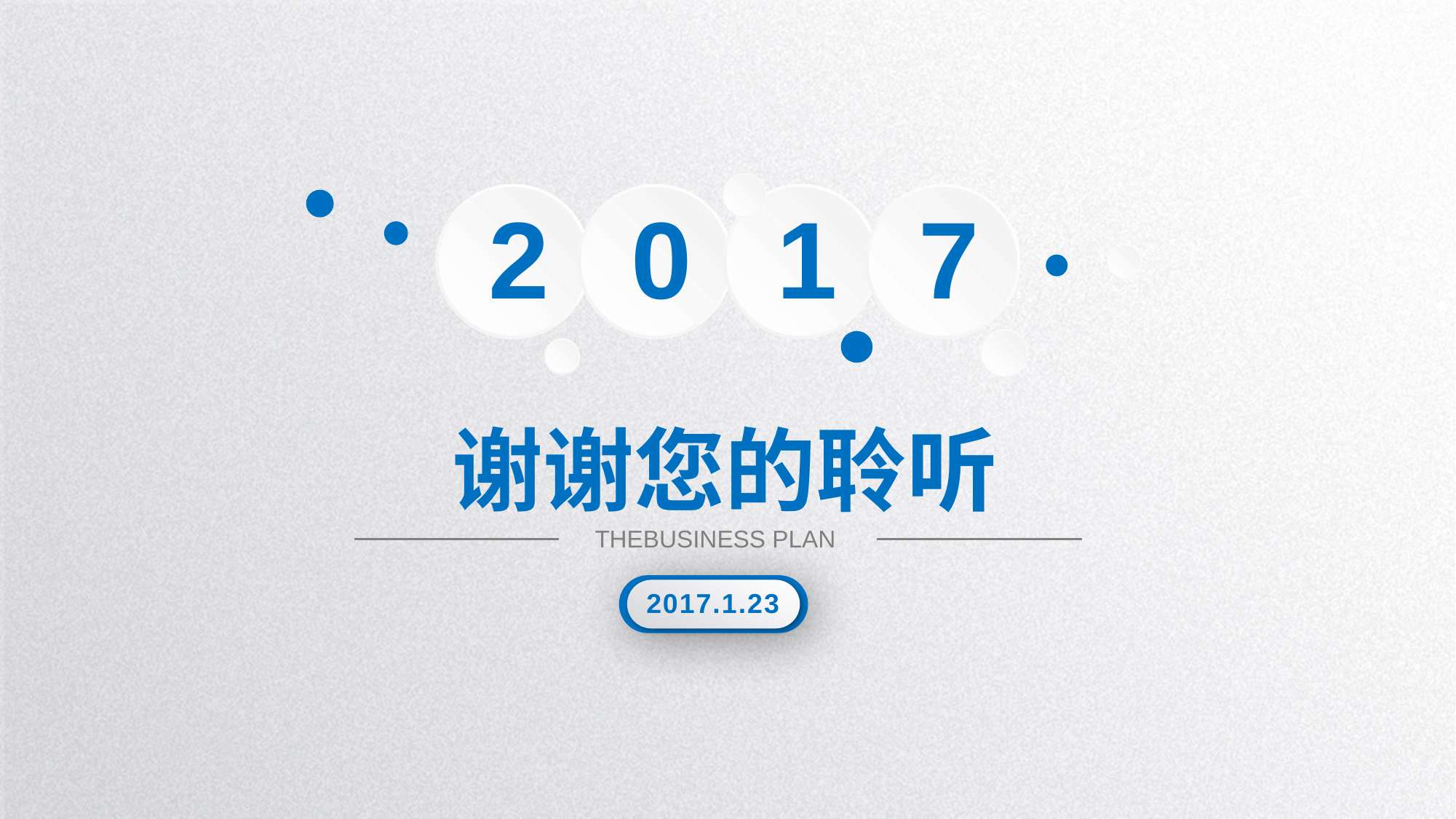

2

0

1

7

谢谢您的聆听
THEBUSINESS PLAN

2017.1.23